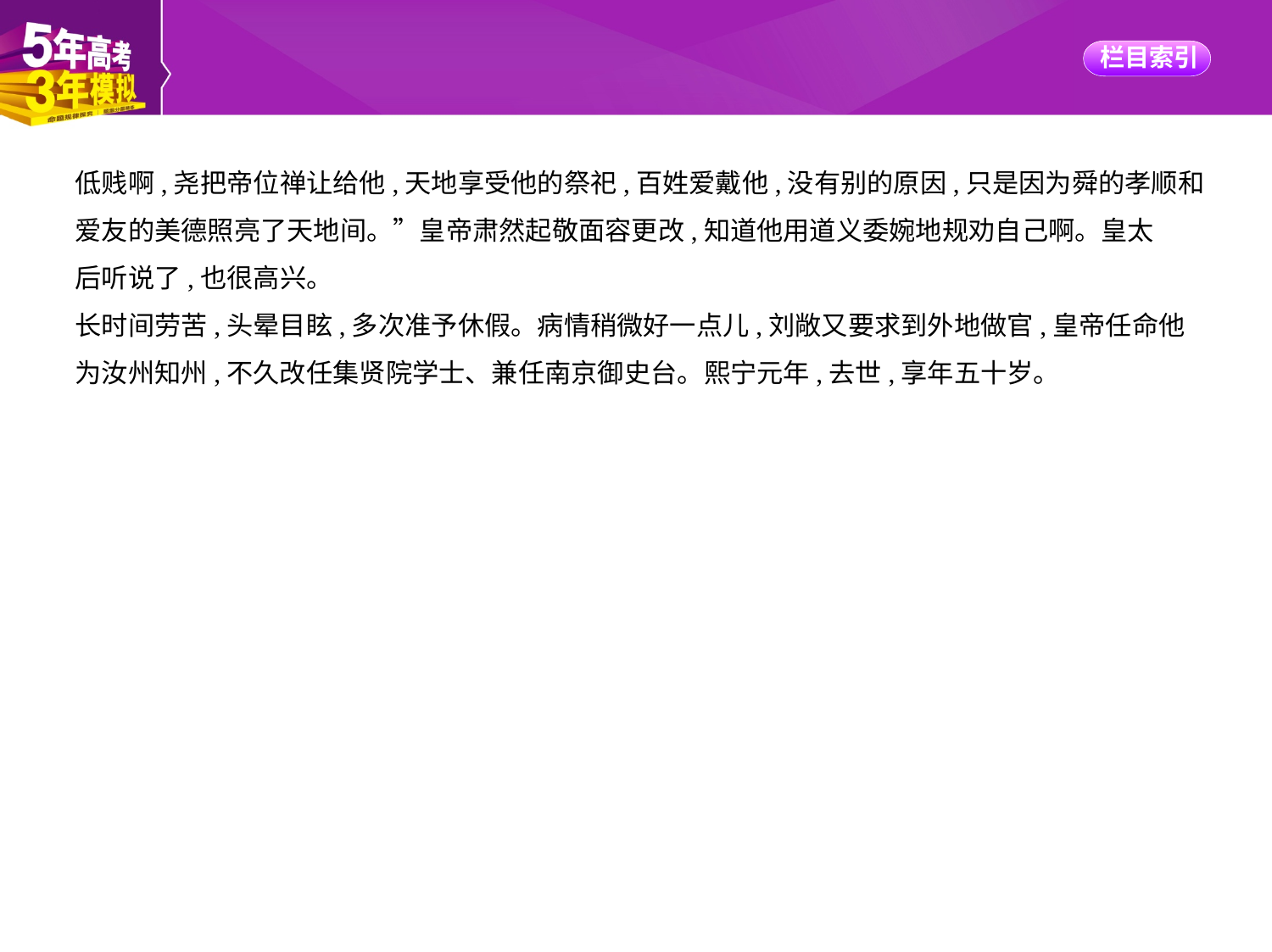

低贱啊,尧把帝位禅让给他,天地享受他的祭祀,百姓爱戴他,没有别的原因,只是因为舜的孝顺和
爱友的美德照亮了天地间。”皇帝肃然起敬面容更改,知道他用道义委婉地规劝自己啊。皇太
后听说了,也很高兴。
长时间劳苦,头晕目眩,多次准予休假。病情稍微好一点儿,刘敞又要求到外地做官,皇帝任命他
为汝州知州,不久改任集贤院学士、兼任南京御史台。熙宁元年,去世,享年五十岁。